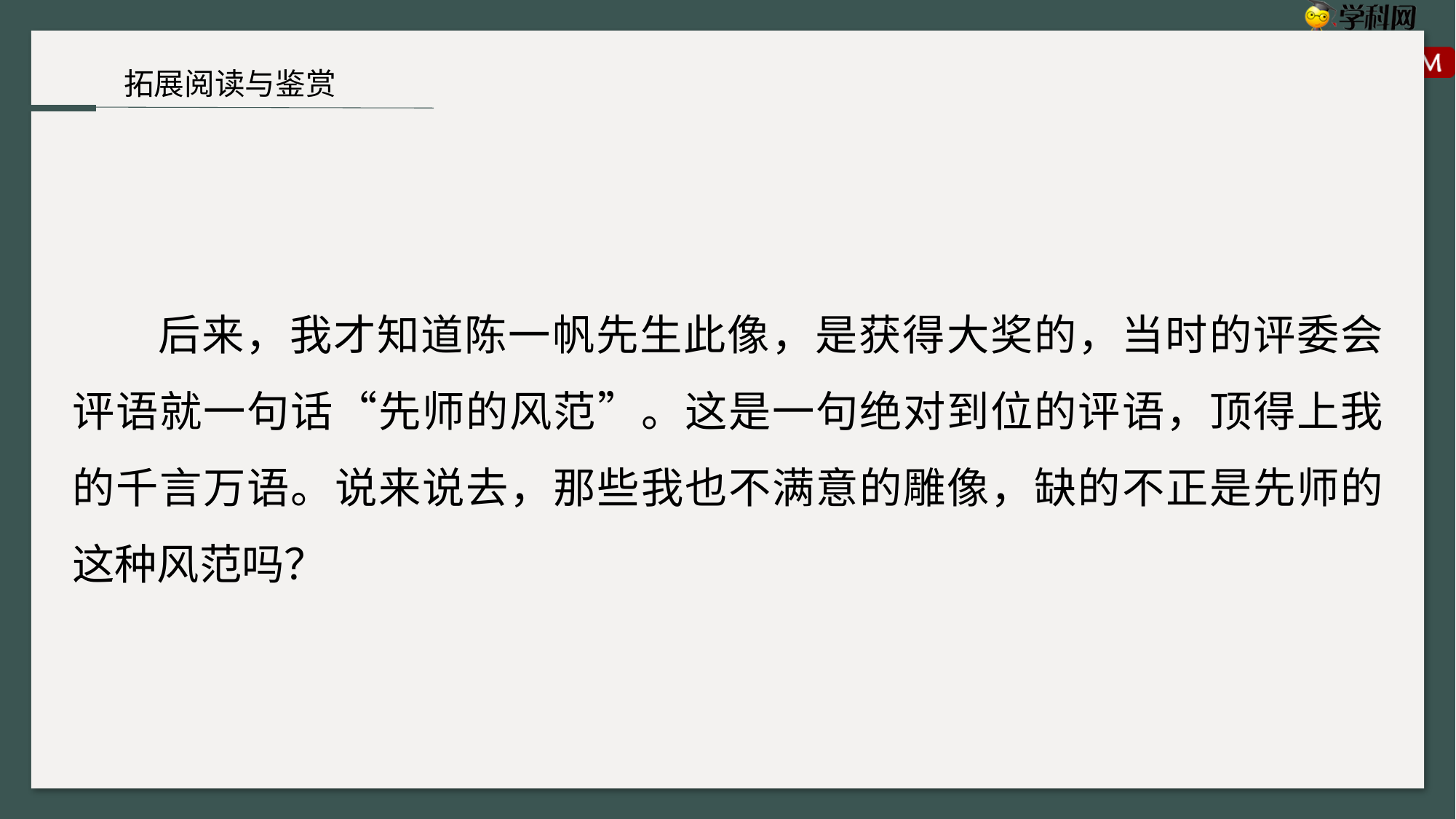

拓展阅读与鉴赏
后来，我才知道陈一帆先生此像，是获得大奖的，当时的评委会评语就一句话“先师的风范”。这是一句绝对到位的评语，顶得上我的千言万语。说来说去，那些我也不满意的雕像，缺的不正是先师的这种风范吗？